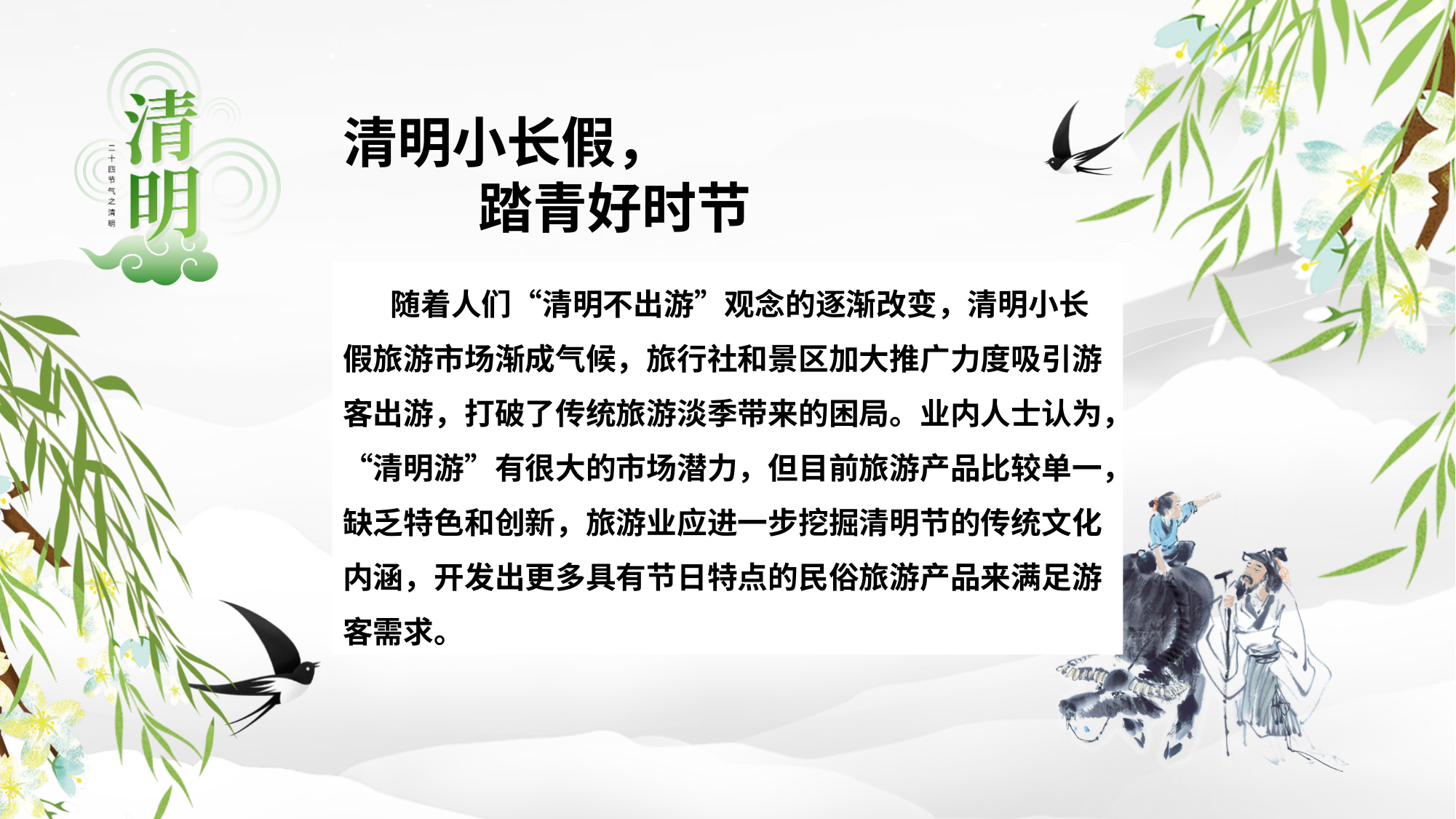

清明小长假，
           踏青好时节
      随着人们“清明不出游”观念的逐渐改变，清明小长假旅游市场渐成气候，旅行社和景区加大推广力度吸引游客出游，打破了传统旅游淡季带来的困局。业内人士认为，“清明游”有很大的市场潜力，但目前旅游产品比较单一，缺乏特色和创新，旅游业应进一步挖掘清明节的传统文化内涵，开发出更多具有节日特点的民俗旅游产品来满足游客需求。